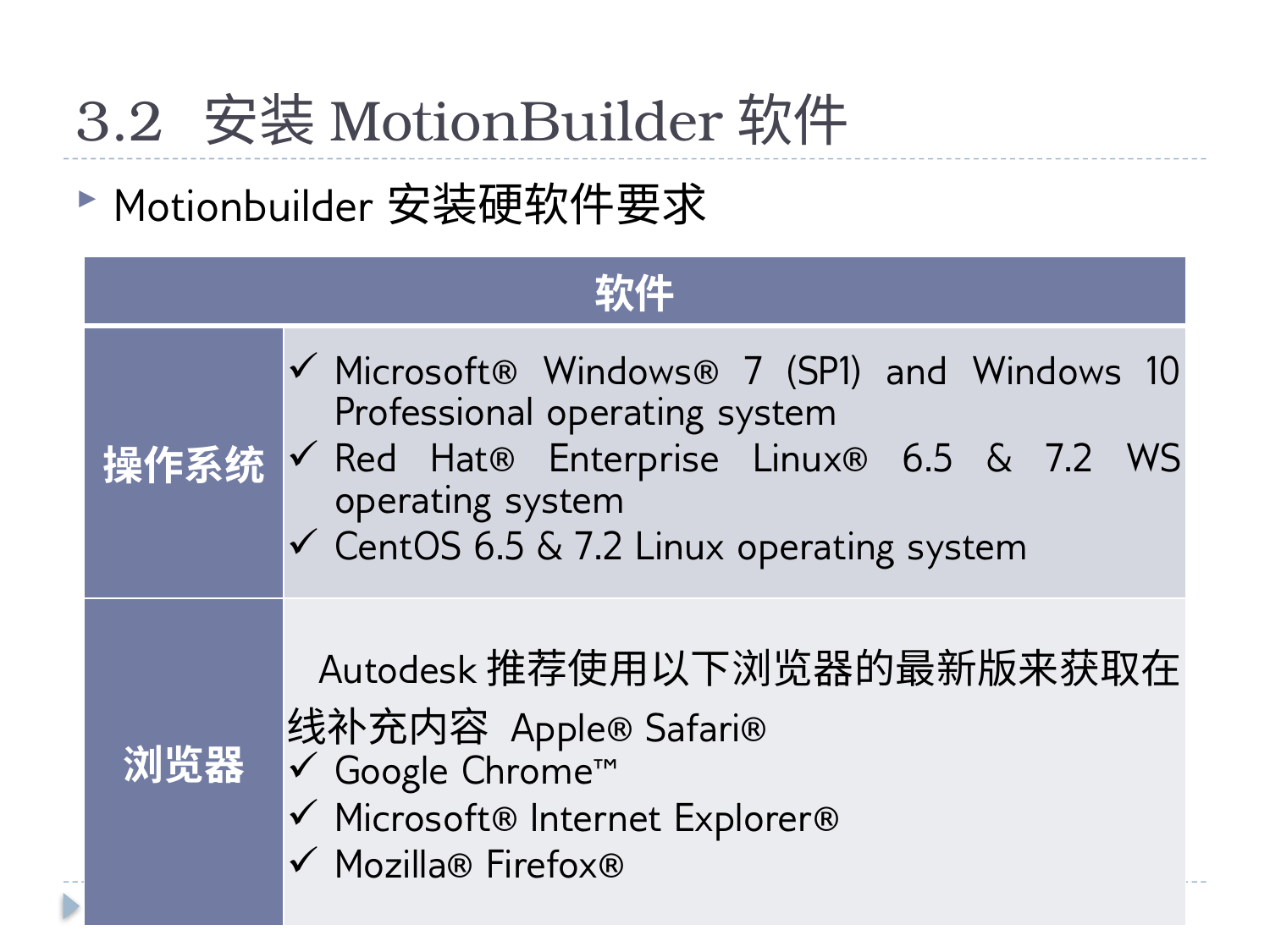

# 3.2	安装MotionBuilder软件
Motionbuilder安装硬软件要求
| 软件 |  |
| --- | --- |
| 操作系统 | Microsoft® Windows® 7 (SP1) and Windows 10 Professional operating system Red Hat® Enterprise Linux® 6.5 & 7.2 WS operating system CentOS 6.5 & 7.2 Linux operating system |
| 浏览器 | Autodesk推荐使用以下浏览器的最新版来获取在线补充内容 Apple® Safari® Google Chrome™ Microsoft® Internet Explorer® Mozilla® Firefox® |